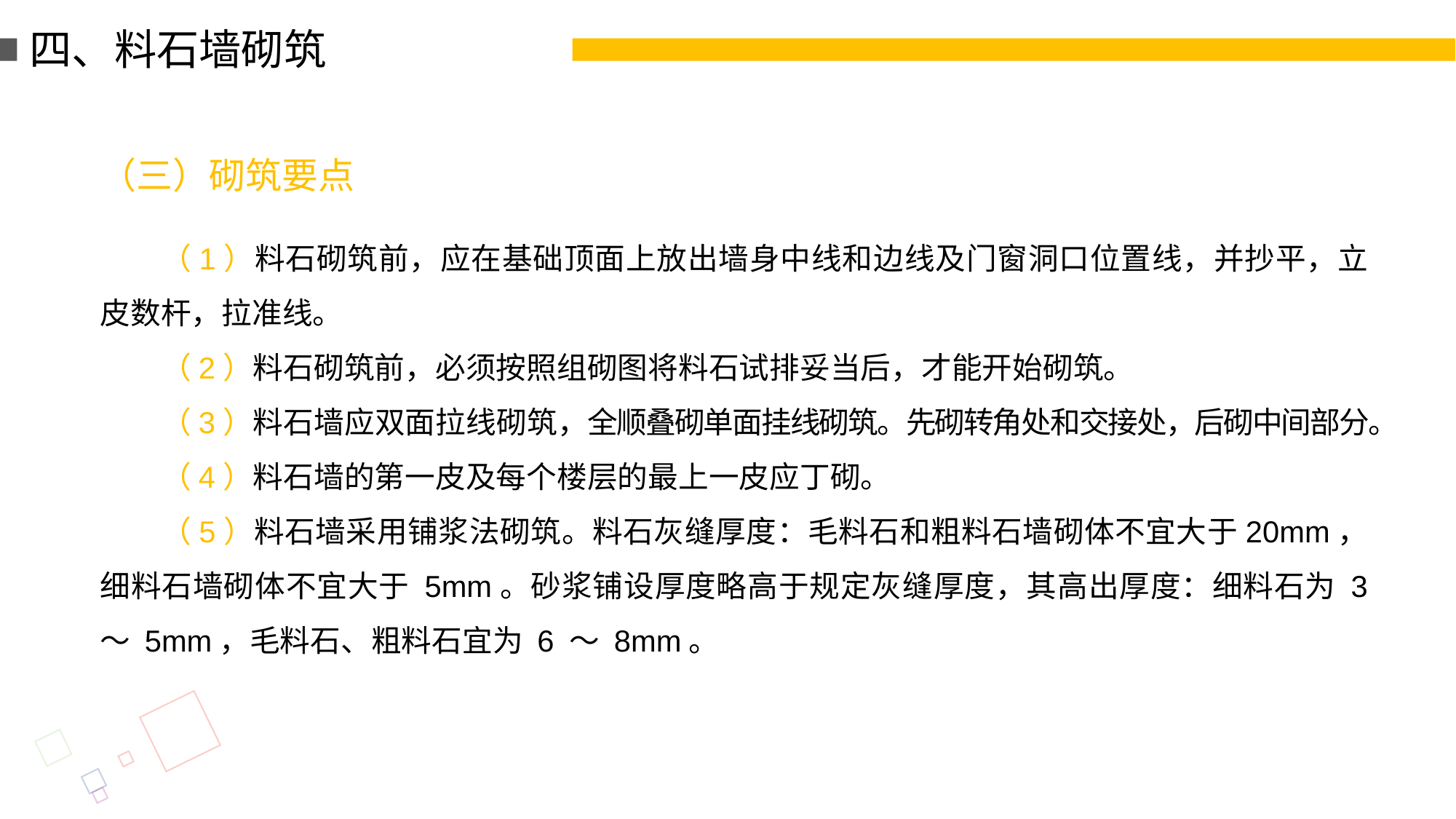

四、料石墙砌筑
（三）砌筑要点
（1）料石砌筑前，应在基础顶面上放出墙身中线和边线及门窗洞口位置线，并抄平，立皮数杆，拉准线。
（2）料石砌筑前，必须按照组砌图将料石试排妥当后，才能开始砌筑。
（3）料石墙应双面拉线砌筑，全顺叠砌单面挂线砌筑。先砌转角处和交接处，后砌中间部分。
（4）料石墙的第一皮及每个楼层的最上一皮应丁砌。
（5）料石墙采用铺浆法砌筑。料石灰缝厚度：毛料石和粗料石墙砌体不宜大于20mm，细料石墙砌体不宜大于 5mm。砂浆铺设厚度略高于规定灰缝厚度，其高出厚度：细料石为 3 ～ 5mm，毛料石、粗料石宜为 6 ～ 8mm。